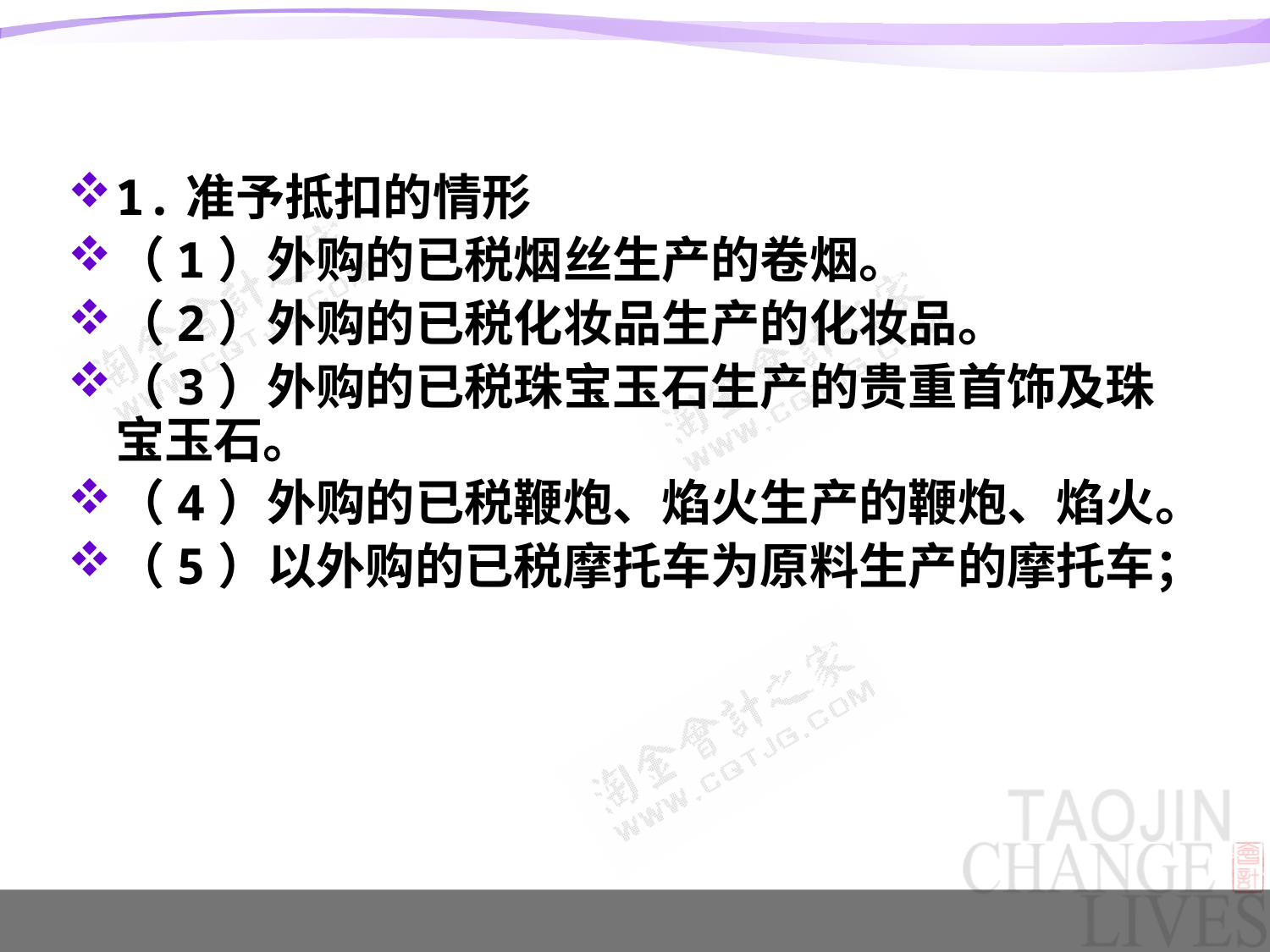

#
1.准予抵扣的情形
（1）外购的已税烟丝生产的卷烟。
（2）外购的已税化妆品生产的化妆品。
（3）外购的已税珠宝玉石生产的贵重首饰及珠宝玉石。
（4）外购的已税鞭炮、焰火生产的鞭炮、焰火。
（5）以外购的已税摩托车为原料生产的摩托车；